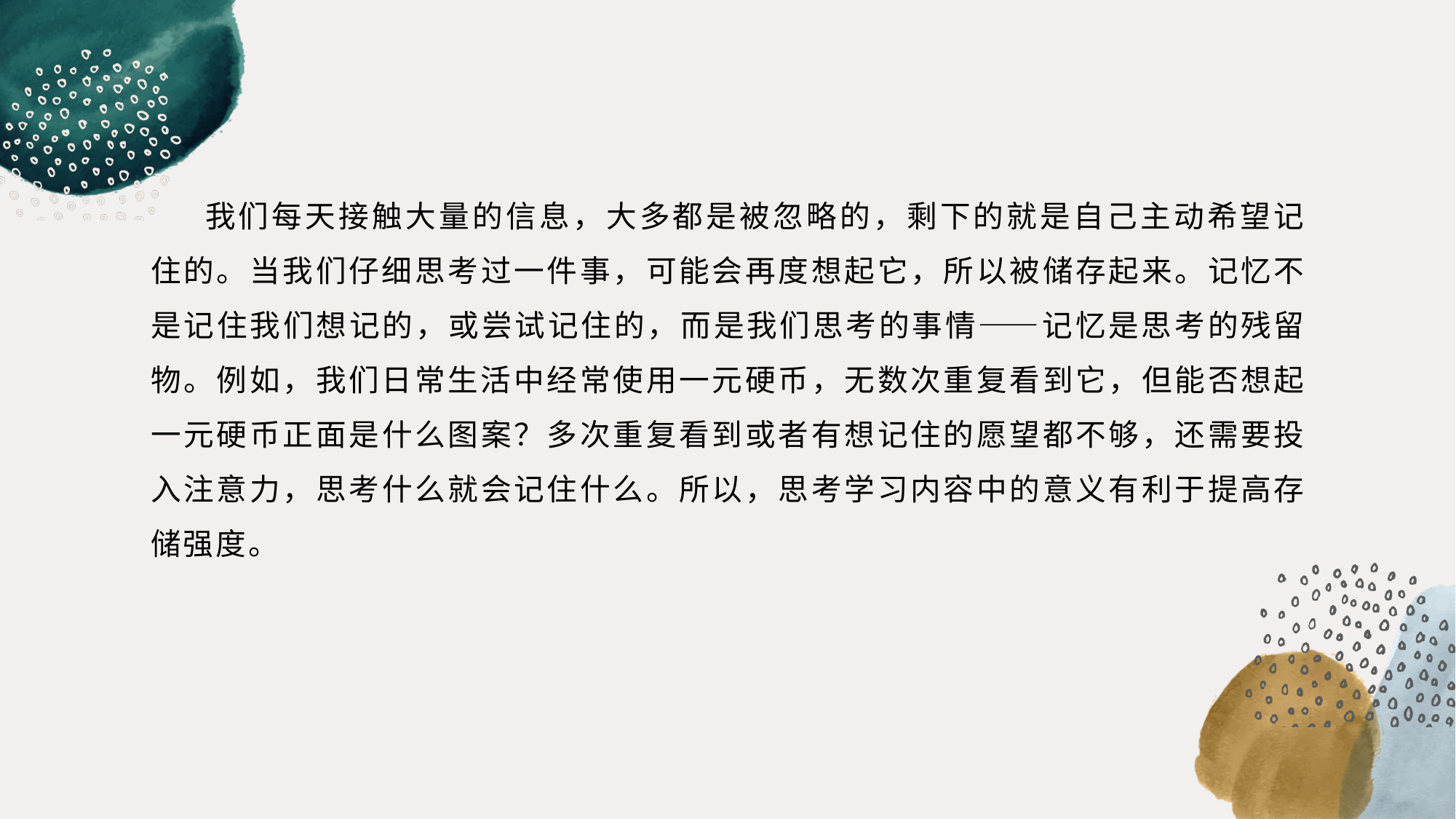

我们每天接触大量的信息，大多都是被忽略的，剩下的就是自己主动希望记住的。当我们仔细思考过一件事，可能会再度想起它，所以被储存起来。记忆不是记住我们想记的，或尝试记住的，而是我们思考的事情——记忆是思考的残留物。例如，我们日常生活中经常使用一元硬币，无数次重复看到它，但能否想起一元硬币正面是什么图案？多次重复看到或者有想记住的愿望都不够，还需要投入注意力，思考什么就会记住什么。所以，思考学习内容中的意义有利于提高存储强度。